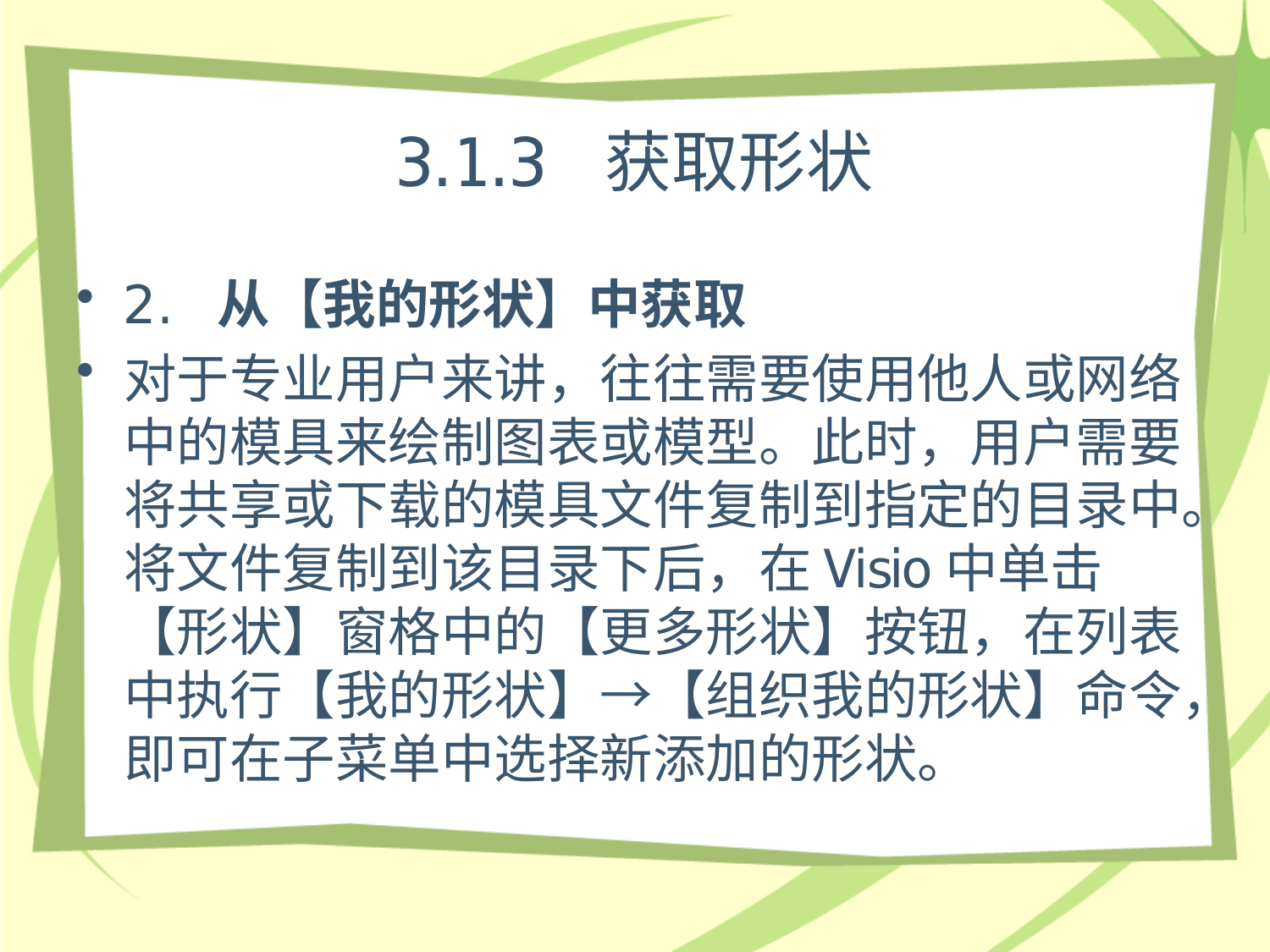

# 3.1.3  获取形状
2.  从【我的形状】中获取
对于专业用户来讲，往往需要使用他人或网络中的模具来绘制图表或模型。此时，用户需要将共享或下载的模具文件复制到指定的目录中。将文件复制到该目录下后，在Visio中单击【形状】窗格中的【更多形状】按钮，在列表中执行【我的形状】→【组织我的形状】命令，即可在子菜单中选择新添加的形状。